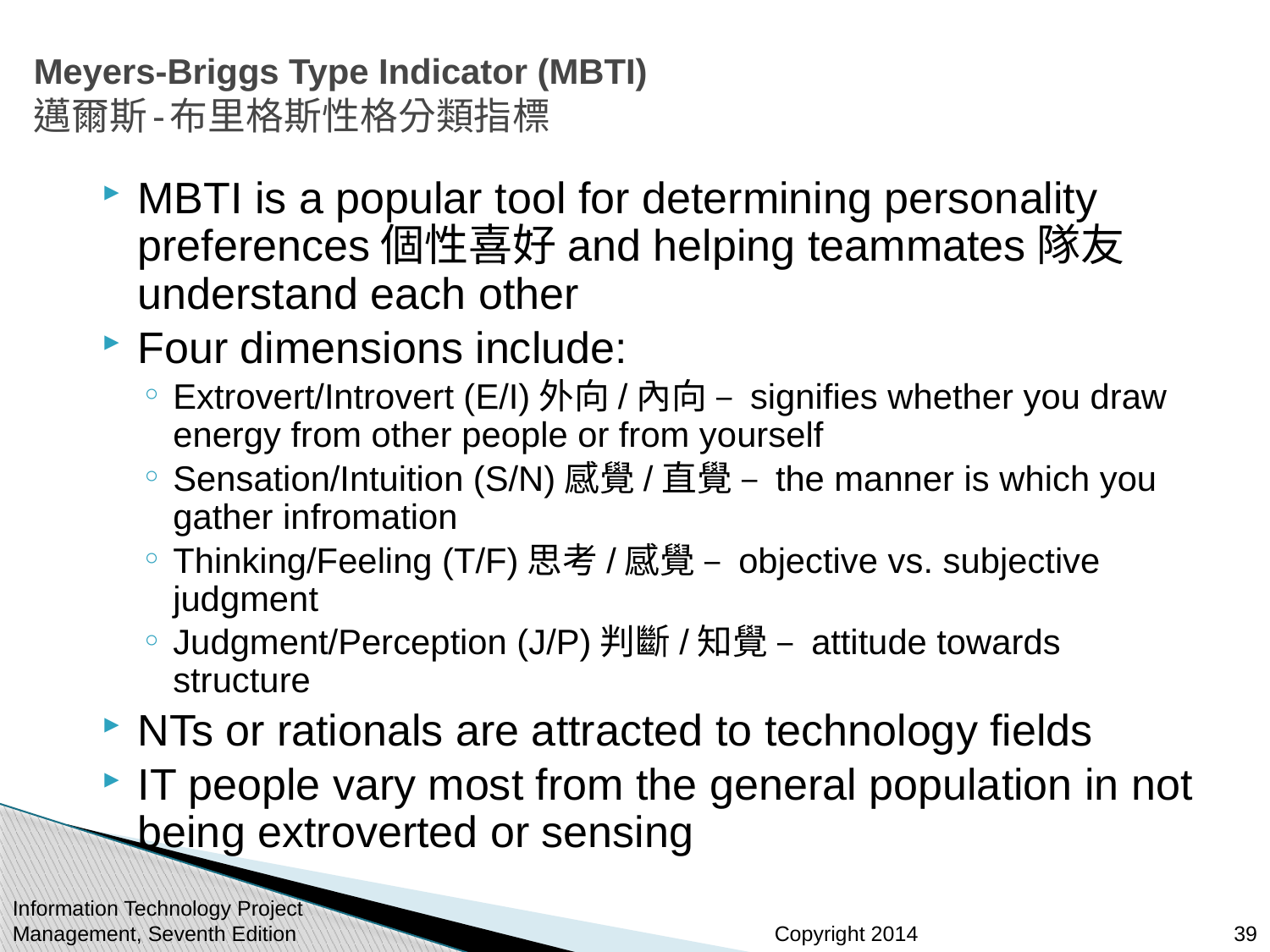

# Meyers-Briggs Type Indicator (MBTI) 邁爾斯-布里格斯性格分類指標
MBTI is a popular tool for determining personality preferences個性喜好and helping teammates隊友understand each other
Four dimensions include:
Extrovert/Introvert (E/I)外向/內向 – signifies whether you draw energy from other people or from yourself
Sensation/Intuition (S/N)感覺/直覺 – the manner is which you gather infromation
Thinking/Feeling (T/F)思考/感覺 – objective vs. subjective judgment
Judgment/Perception (J/P)判斷/知覺 – attitude towards structure
NTs or rationals are attracted to technology fields
IT people vary most from the general population in not being extroverted or sensing
Information Technology Project Management, Seventh Edition
39